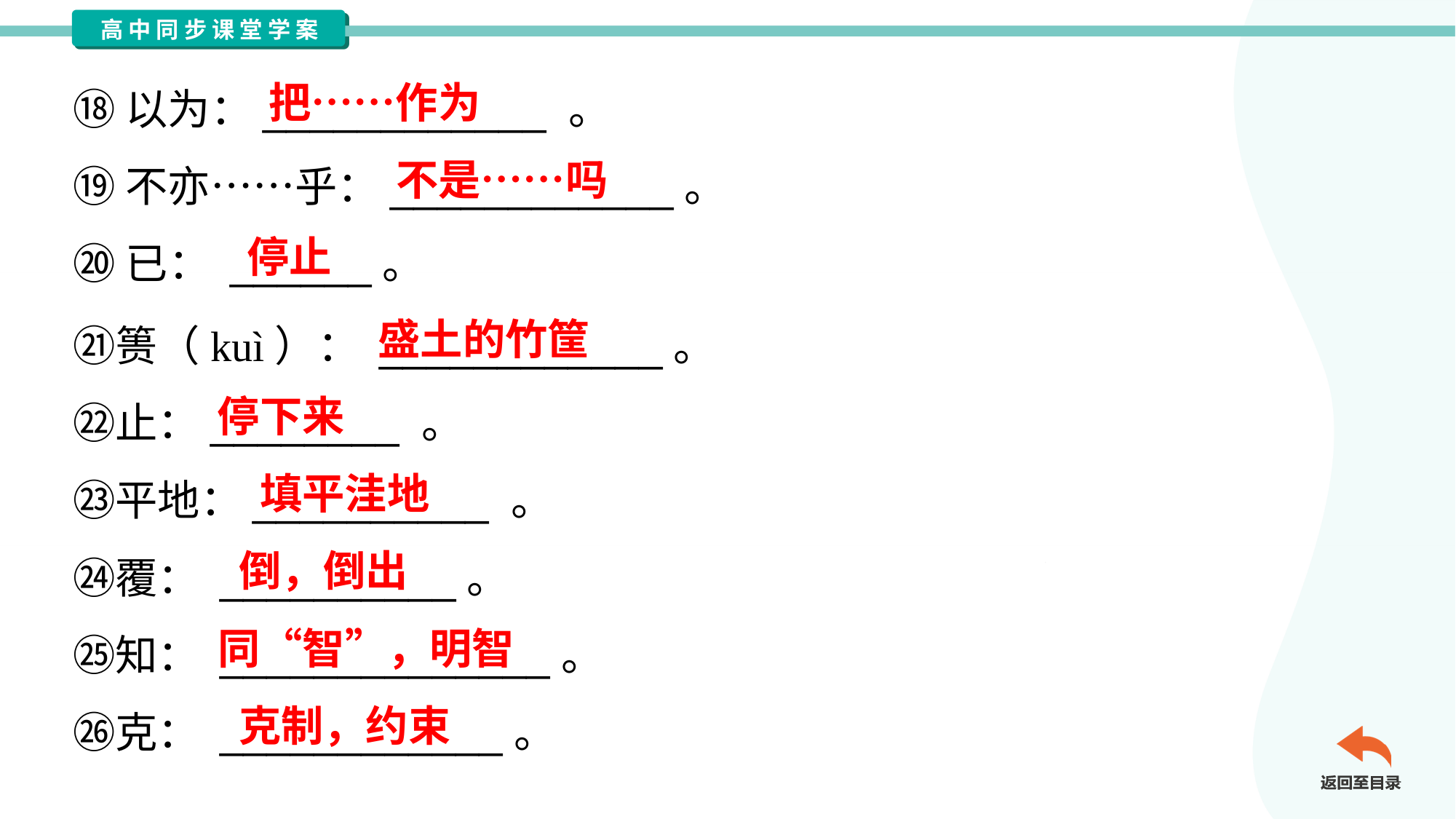

把……作为
⑱以为：____________ 。
⑲不亦……乎：____________。
⑳已： ______。
不是……吗
停止
盛土的竹筐
㉑篑（kuì）： ____________。
㉒止：________ 。
㉓平地：__________ 。
㉔覆： __________。
㉕知： ______________。
㉖克： ____________。

停下来
填平洼地
倒，倒出
同“智”，明智
克制，约束